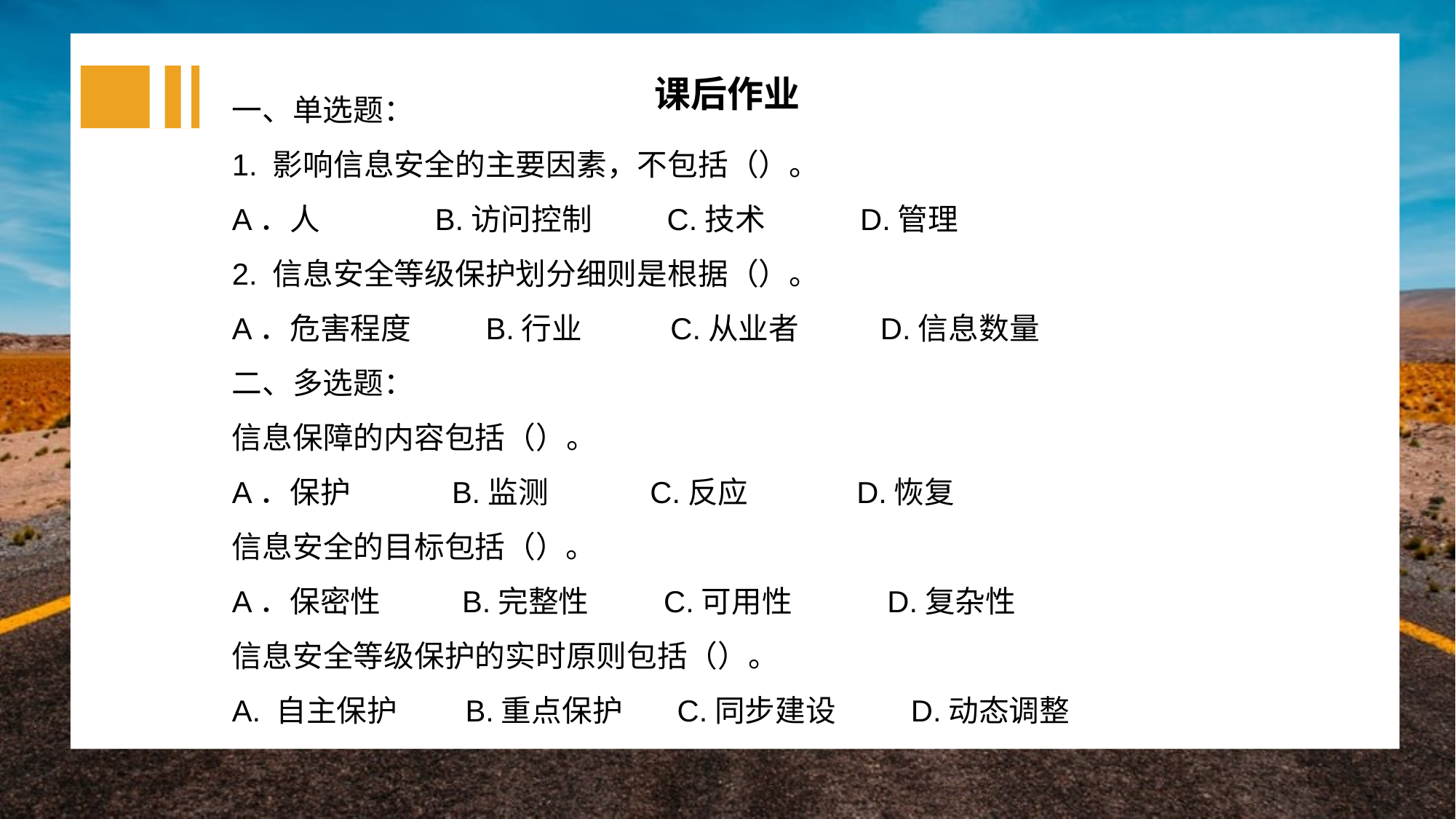

课后作业
一、单选题：
1. 影响信息安全的主要因素，不包括（）。
A．人                B.访问控制          C.技术             D.管理
2. 信息安全等级保护划分细则是根据（）。
A．危害程度          B.行业            C.从业者           D.信息数量
二、多选题：
信息保障的内容包括（）。
A．保护              B.监测              C.反应               D.恢复
信息安全的目标包括（）。
A．保密性           B.完整性          C.可用性             D.复杂性
信息安全等级保护的实时原则包括（）。
A. 自主保护         B.重点保护       C.同步建设          D.动态调整